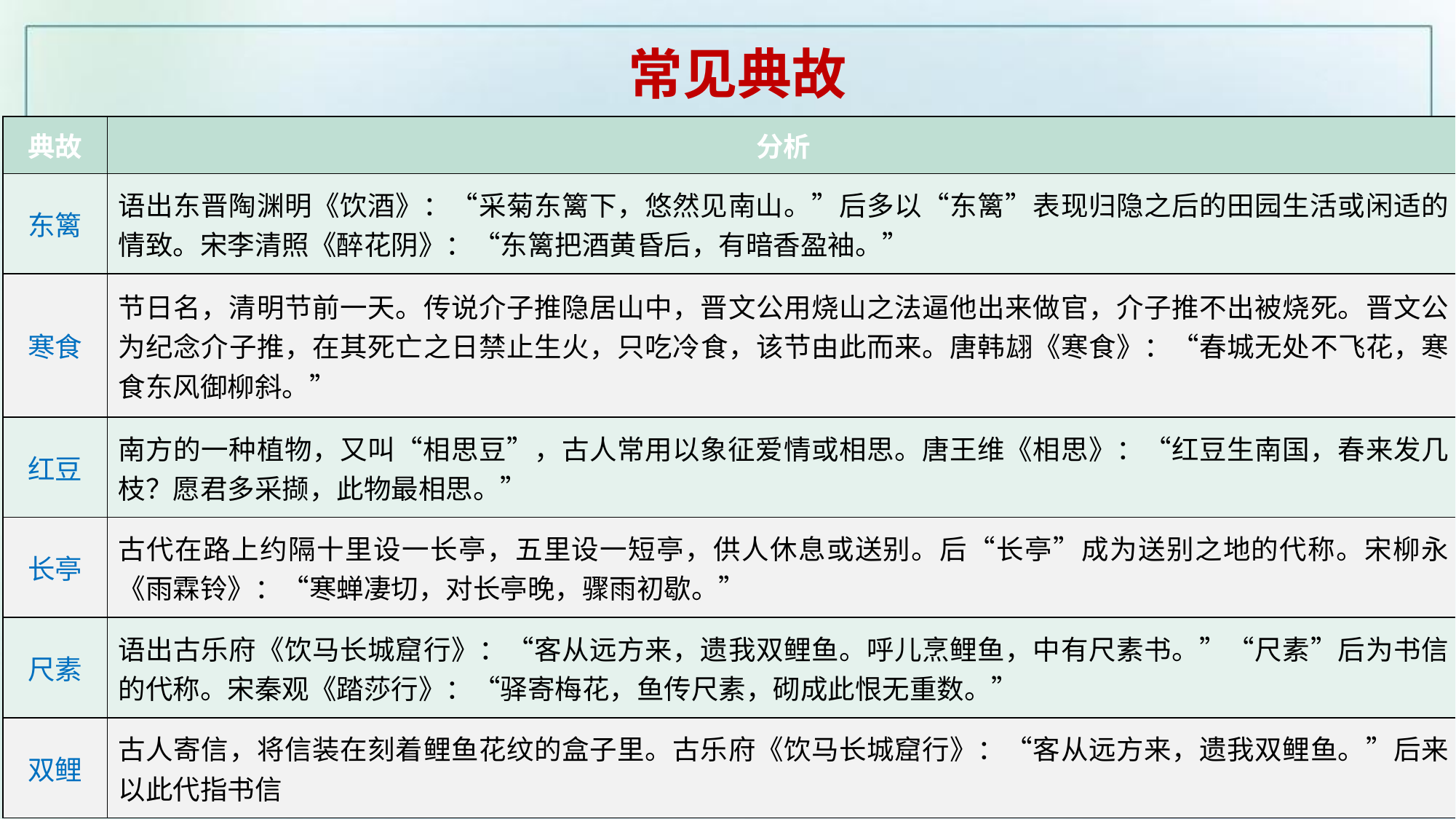

常见典故
| 典故 | 分析 |
| --- | --- |
| 东篱 | 语出东晋陶渊明《饮酒》：“采菊东篱下，悠然见南山。”后多以“东篱”表现归隐之后的田园生活或闲适的情致。宋李清照《醉花阴》：“东篱把酒黄昏后，有暗香盈袖。” |
| 寒食 | 节日名，清明节前一天。传说介子推隐居山中，晋文公用烧山之法逼他出来做官，介子推不出被烧死。晋文公为纪念介子推，在其死亡之日禁止生火，只吃冷食，该节由此而来。唐韩翃《寒食》：“春城无处不飞花，寒食东风御柳斜。” |
| 红豆 | 南方的一种植物，又叫“相思豆”，古人常用以象征爱情或相思。唐王维《相思》：“红豆生南国，春来发几枝？愿君多采撷，此物最相思。” |
| 长亭 | 古代在路上约隔十里设一长亭，五里设一短亭，供人休息或送别。后“长亭”成为送别之地的代称。宋柳永《雨霖铃》：“寒蝉凄切，对长亭晚，骤雨初歇。” |
| 尺素 | 语出古乐府《饮马长城窟行》：“客从远方来，遗我双鲤鱼。呼儿烹鲤鱼，中有尺素书。”“尺素”后为书信的代称。宋秦观《踏莎行》：“驿寄梅花，鱼传尺素，砌成此恨无重数。” |
| 双鲤 | 古人寄信，将信装在刻着鲤鱼花纹的盒子里。古乐府《饮马长城窟行》：“客从远方来，遗我双鲤鱼。”后来以此代指书信 |